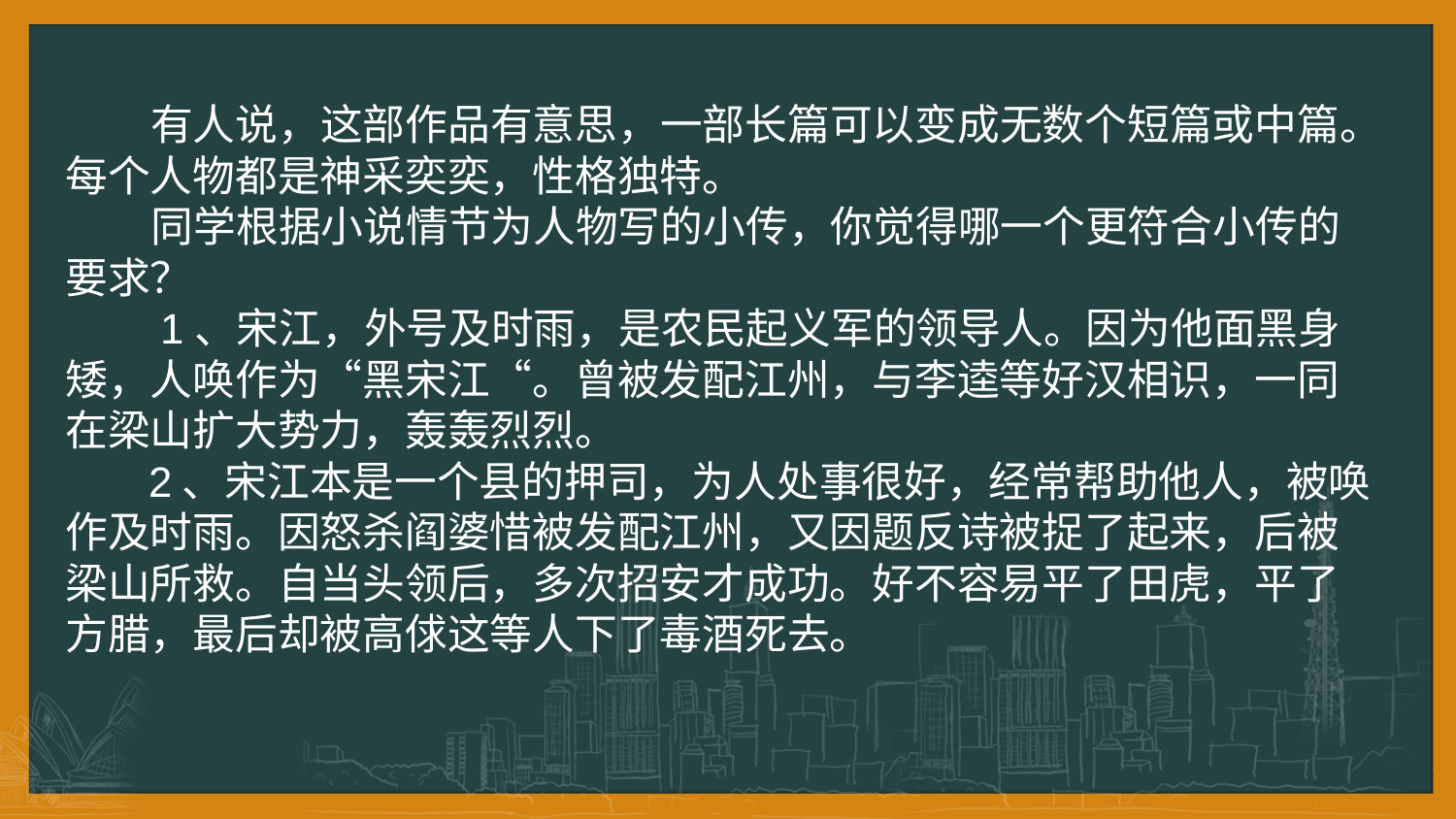

有人说，这部作品有意思，一部长篇可以变成无数个短篇或中篇。每个人物都是神采奕奕，性格独特。
        同学根据小说情节为人物写的小传，你觉得哪一个更符合小传的要求？
        1、宋江，外号及时雨，是农民起义军的领导人。因为他面黑身矮，人唤作为“黑宋江“。曾被发配江州，与李逵等好汉相识，一同在梁山扩大势力，轰轰烈烈。
       2、宋江本是一个县的押司，为人处事很好，经常帮助他人，被唤作及时雨。因怒杀阎婆惜被发配江州，又因题反诗被捉了起来，后被梁山所救。自当头领后，多次招安才成功。好不容易平了田虎，平了方腊，最后却被高俅这等人下了毒酒死去。